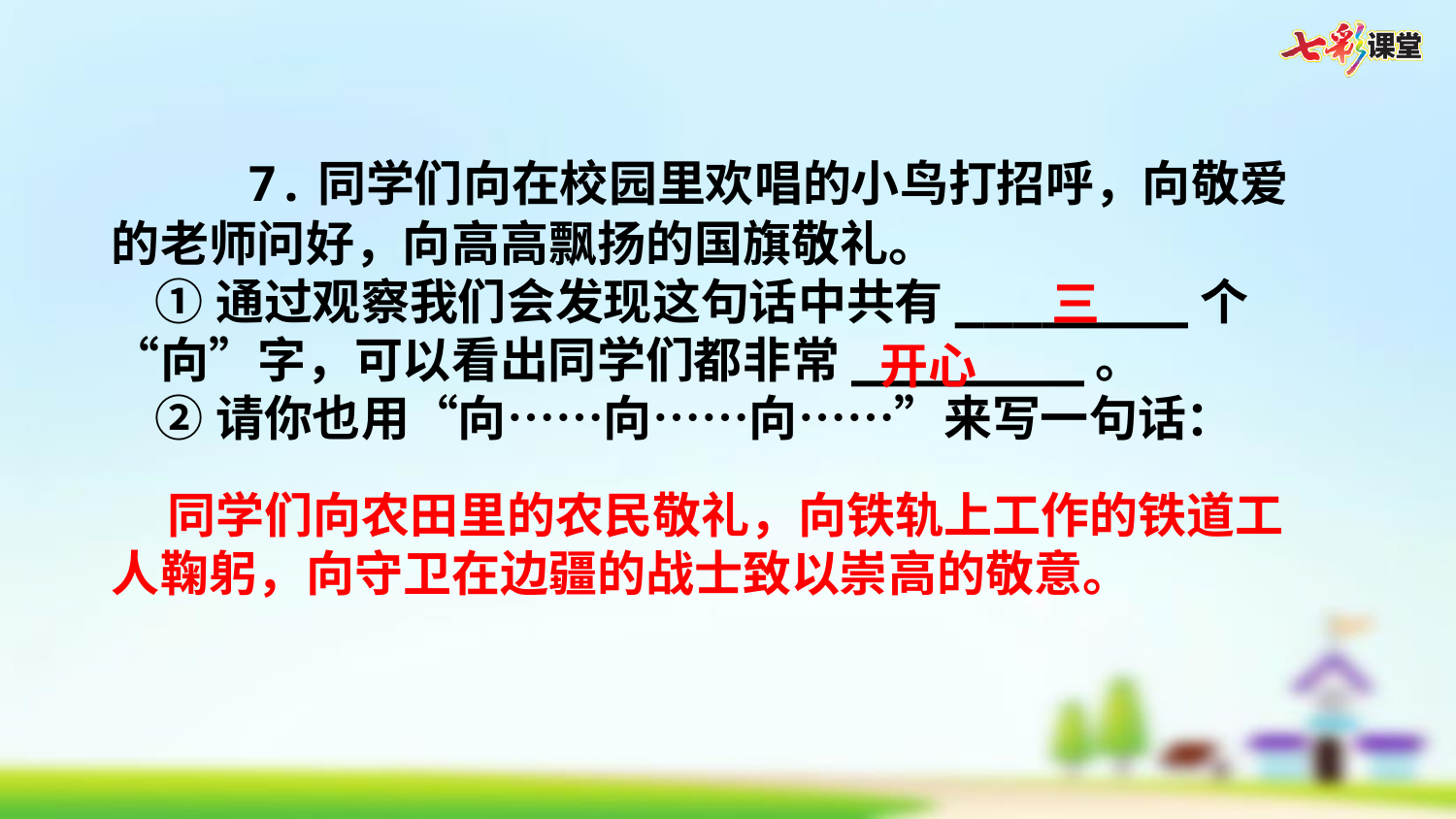

7.同学们向在校园里欢唱的小鸟打招呼，向敬爱的老师问好，向高高飘扬的国旗敬礼。
    ①通过观察我们会发现这句话中共有________个“向”字，可以看出同学们都非常________。
    ②请你也用“向……向……向……”来写一句话：

三
开心
    同学们向农田里的农民敬礼，向铁轨上工作的铁道工人鞠躬，向守卫在边疆的战士致以崇高的敬意。